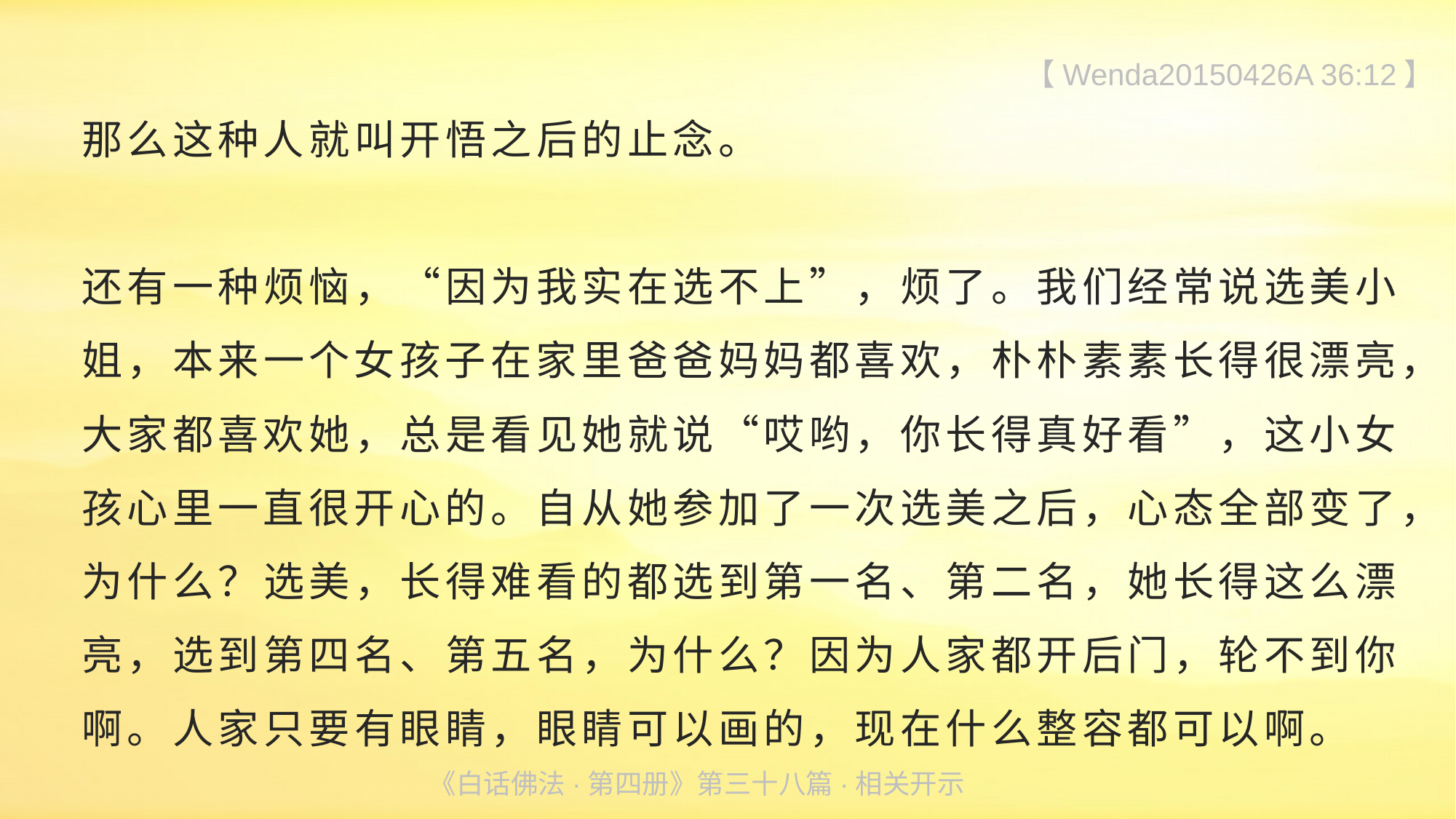

【Wenda20150426A 36:12】
那么这种人就叫开悟之后的止念。

还有一种烦恼，“因为我实在选不上”，烦了。我们经常说选美小姐，本来一个女孩子在家里爸爸妈妈都喜欢，朴朴素素长得很漂亮，大家都喜欢她，总是看见她就说“哎哟，你长得真好看”，这小女孩心里一直很开心的。自从她参加了一次选美之后，心态全部变了，为什么？选美，长得难看的都选到第一名、第二名，她长得这么漂亮，选到第四名、第五名，为什么？因为人家都开后门，轮不到你啊。人家只要有眼睛，眼睛可以画的，现在什么整容都可以啊。
《白话佛法·第四册》第三十八篇·相关开示